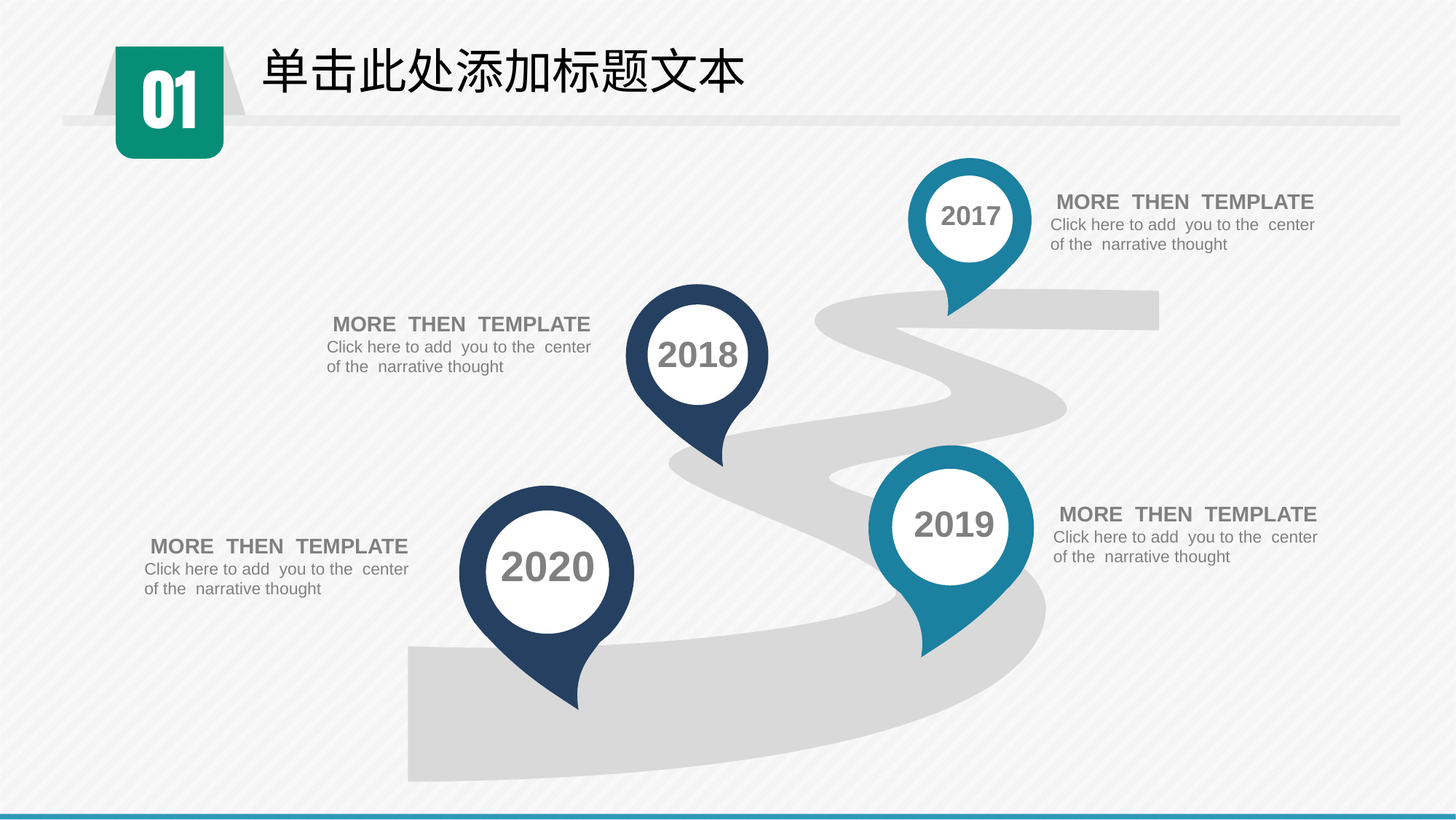

单击此处添加标题文本

01

 MORE  THEN  TEMPLATE
Click here to add  you to the  center
of the  narrative thought
2017

 MORE  THEN  TEMPLATE
Click here to add  you to the  center
of the  narrative thought
2018

 MORE  THEN  TEMPLATE
Click here to add  you to the  center
of the  narrative thought
2019

 MORE  THEN  TEMPLATE
Click here to add  you to the  center
of the  narrative thought
2020